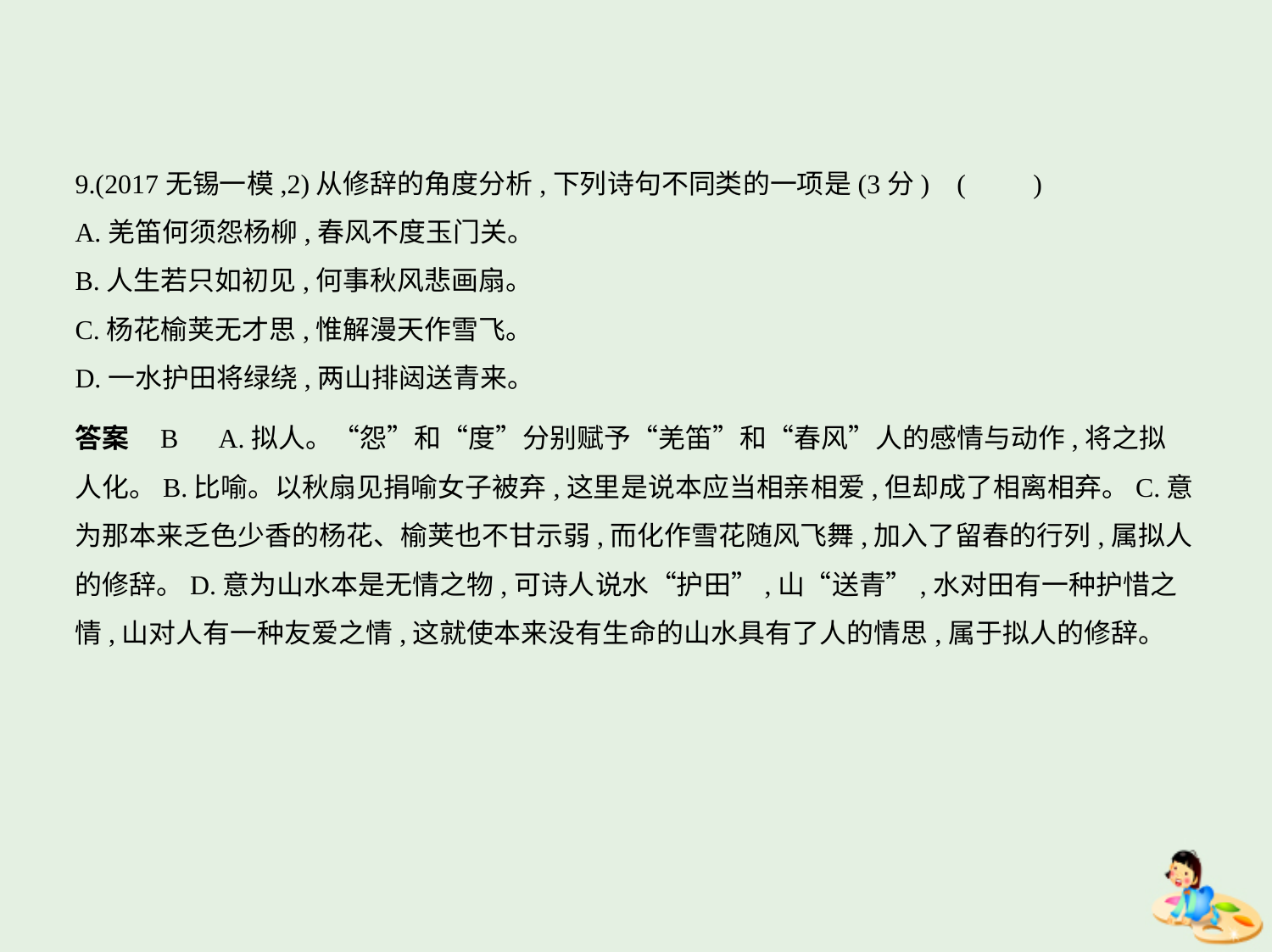

9.(2017无锡一模,2)从修辞的角度分析,下列诗句不同类的一项是(3分) (　　)
A.羌笛何须怨杨柳,春风不度玉门关。
B.人生若只如初见,何事秋风悲画扇。
C.杨花榆荚无才思,惟解漫天作雪飞。
D.一水护田将绿绕,两山排闼送青来。
答案    B　A.拟人。“怨”和“度”分别赋予“羌笛”和“春风”人的感情与动作,将之拟
人化。B.比喻。以秋扇见捐喻女子被弃,这里是说本应当相亲相爱,但却成了相离相弃。C.意
为那本来乏色少香的杨花、榆荚也不甘示弱,而化作雪花随风飞舞,加入了留春的行列,属拟人
的修辞。D.意为山水本是无情之物,可诗人说水“护田”,山“送青”,水对田有一种护惜之
情,山对人有一种友爱之情,这就使本来没有生命的山水具有了人的情思,属于拟人的修辞。